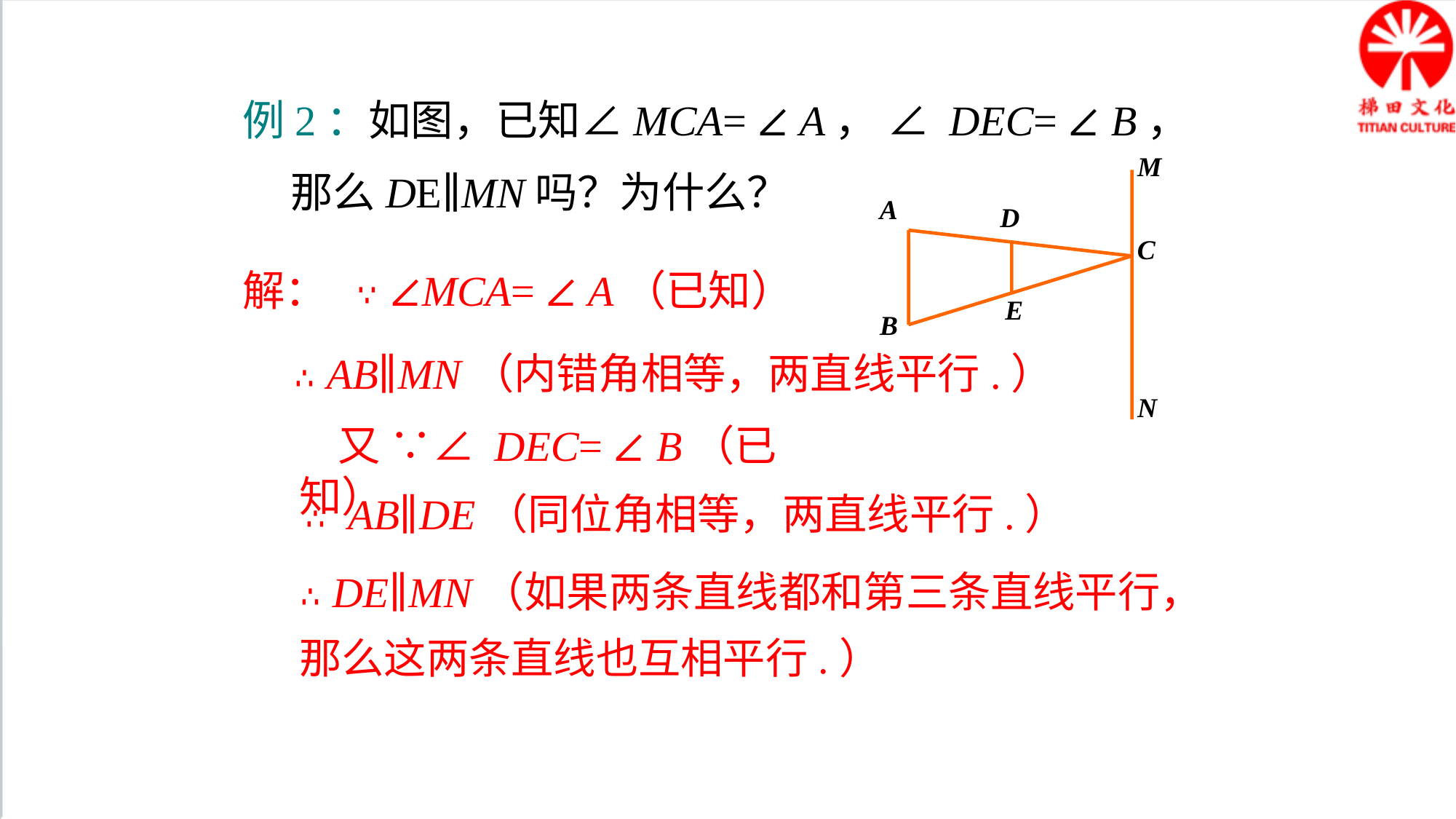

例2：如图，已知∠MCA= ∠ A， ∠ DEC= ∠ B，
    那么DE∥MN吗？为什么？
M

A
D
C
E
B
N
解：
   ∵ ∠MCA= ∠ A（已知）
    ∴ AB∥MN（内错角相等，两直线平行.）
   又 ∵∠ DEC= ∠ B（已知）
    ∴  AB∥DE（同位角相等，两直线平行.）
∴ DE∥MN（如果两条直线都和第三条直线平行，那么这两条直线也互相平行.）